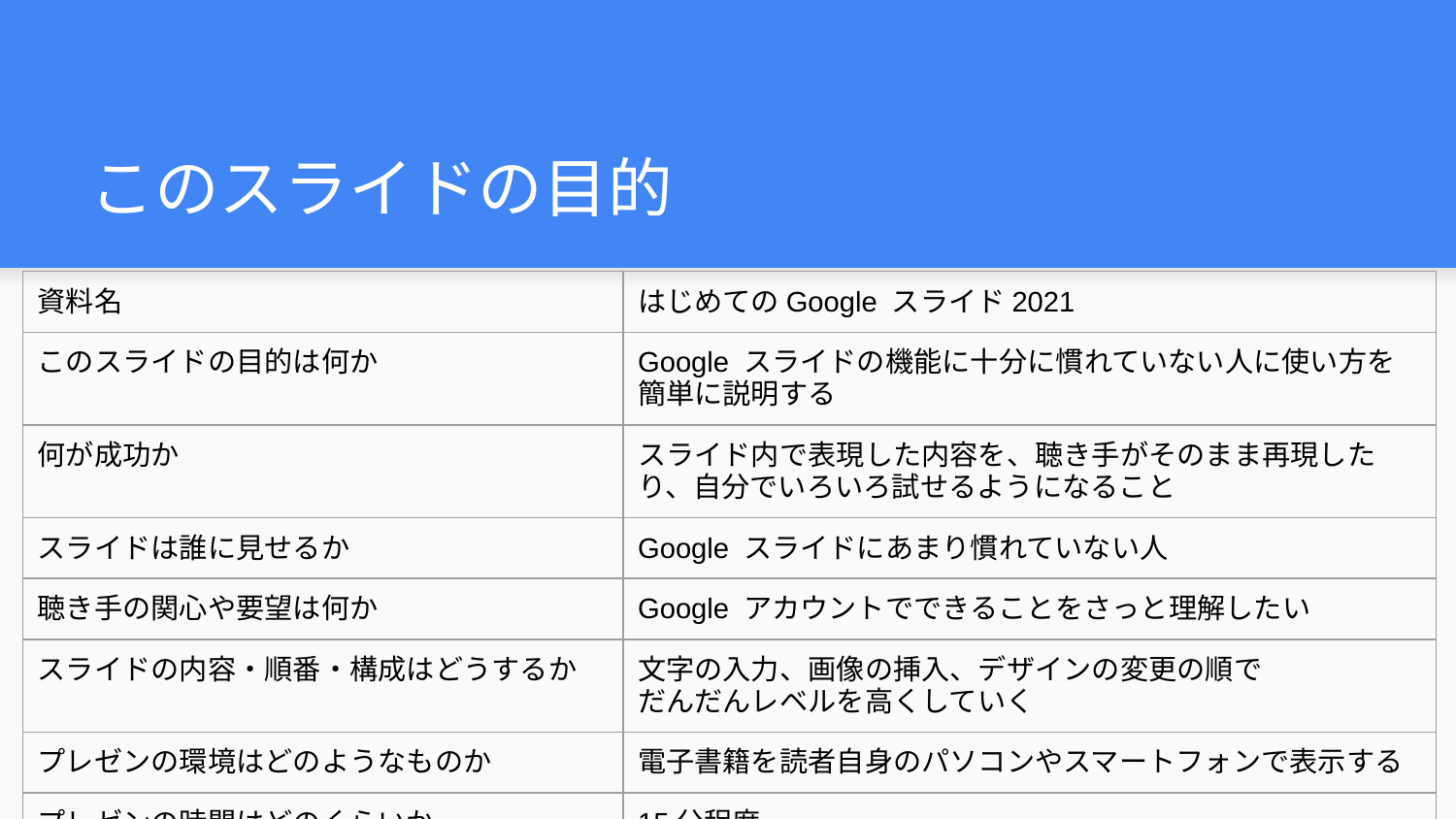

# このスライドの目的
| 資料名 | はじめてのGoogle スライド2021 |
| --- | --- |
| このスライドの目的は何か | Google スライドの機能に十分に慣れていない人に使い方を 簡単に説明する |
| 何が成功か | スライド内で表現した内容を、聴き手がそのまま再現したり、自分でいろいろ試せるようになること |
| スライドは誰に見せるか | Google スライドにあまり慣れていない人 |
| 聴き手の関心や要望は何か | Google アカウントでできることをさっと理解したい |
| スライドの内容・順番・構成はどうするか | 文字の入力、画像の挿入、デザインの変更の順で だんだんレベルを高くしていく |
| プレゼンの環境はどのようなものか | 電子書籍を読者自身のパソコンやスマートフォンで表示する |
| プレゼンの時間はどのくらいか | 15分程度 |